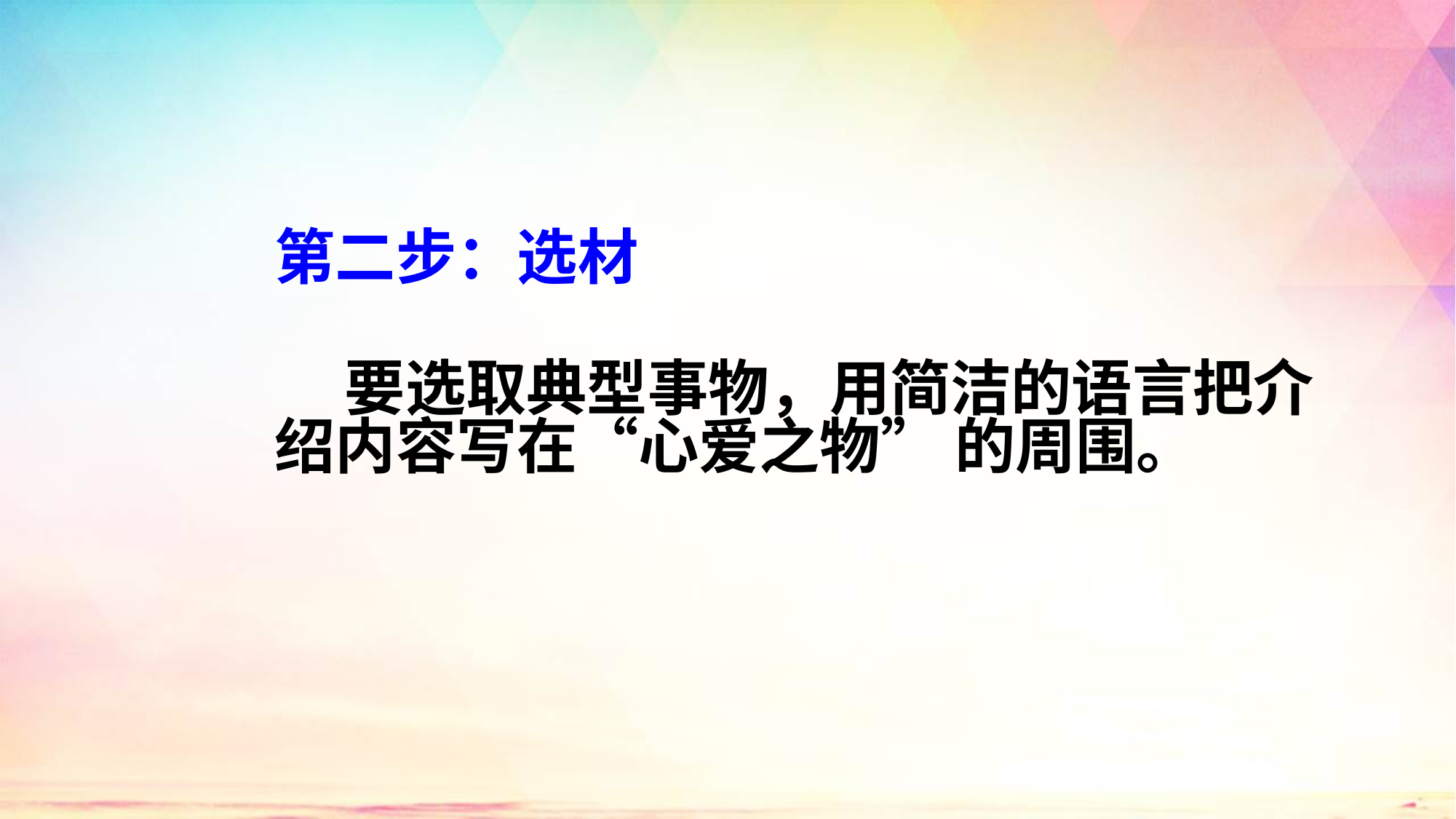

第二步：选材

    要选取典型事物，用简洁的语言把介绍内容写在“心爱之物” 的周围。